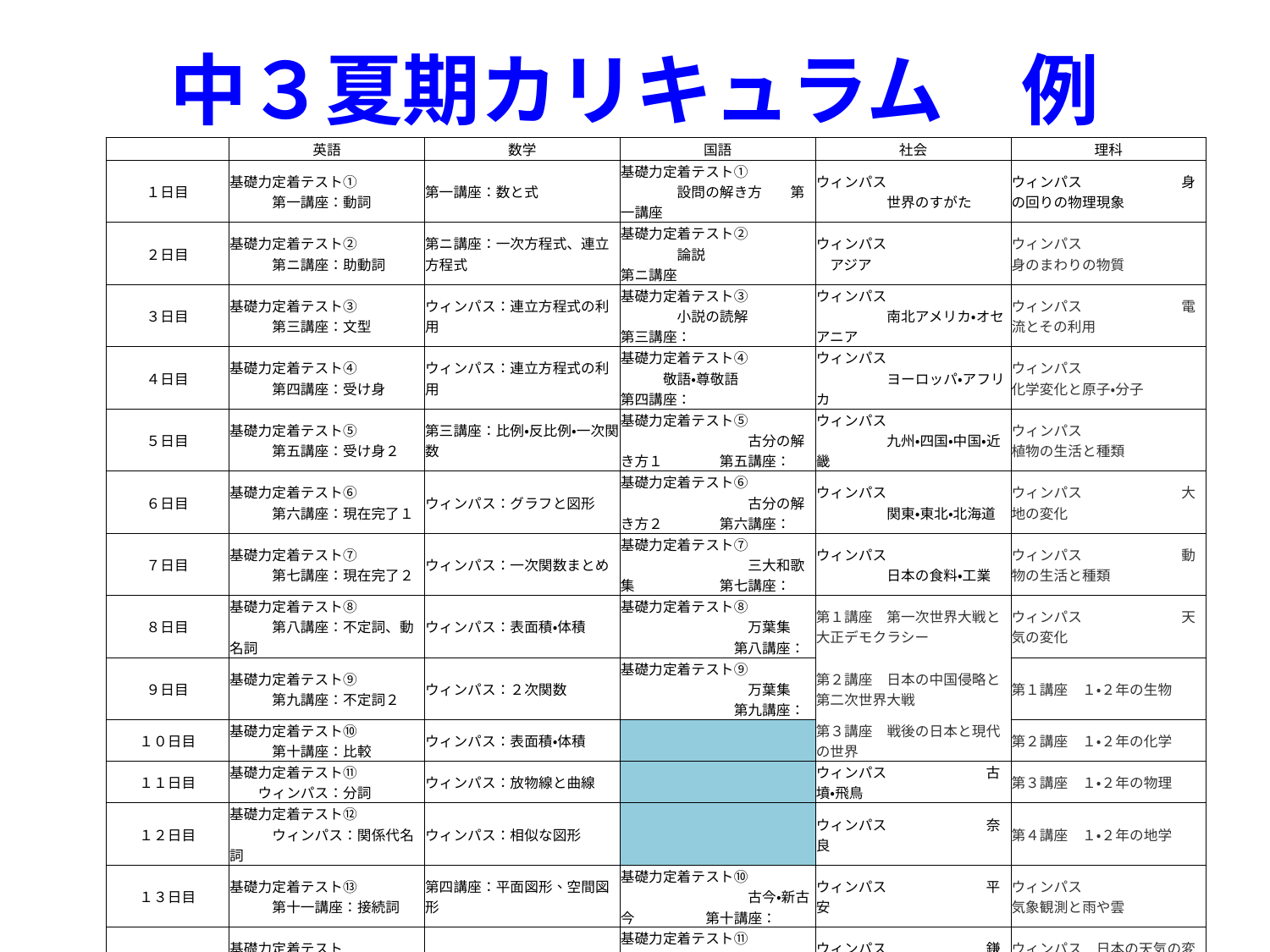

# 中３夏期カリキュラム　例
|  | 英語 | 数学 | 国語 | 社会 | 理科 |
| --- | --- | --- | --- | --- | --- |
| １日目 | 基礎力定着テスト①　　　　　　　第一講座：動詞 | 第一講座：数と式 | 基礎力定着テスト①　　　　　　　　設問の解き方　　第一講座 | ウィンパス　　　　　　　　　　　　　世界のすがた | ウィンパス　　　　　　　身の回りの物理現象 |
| ２日目 | 基礎力定着テスト②　　　　　　　第ニ講座：助動詞 | 第ニ講座：一次方程式、連立方程式 | 基礎力定着テスト②　　　　　　　　論説　　　　　　　第ニ講座 | ウィンパス　　　　　　　　　アジア | ウィンパス　　　　　　　　身のまわりの物質 |
| ３日目 | 基礎力定着テスト③　　　　　　　第三講座：文型 | ウィンパス：連立方程式の利用 | 基礎力定着テスト③　　　　　　　　小説の読解　　　　第三講座： | ウィンパス　　　　　　　　　　　　　南北アメリカ・オセアニア | ウィンパス　　　　　　　電流とその利用 |
| ４日目 | 基礎力定着テスト④　　　　　　　第四講座：受け身 | ウィンパス：連立方程式の利用 | 基礎力定着テスト④　　　　　　　敬語・尊敬語　　　　　第四講座： | ウィンパス　　　　　　　　　　　　　ヨーロッパ・アフリカ | ウィンパス　　　　　　　　化学変化と原子・分子 |
| ５日目 | 基礎力定着テスト⑤　　　　　　　第五講座：受け身２ | 第三講座：比例・反比例・一次関数 | 基礎力定着テスト⑤　　　　　　　　　　　　　古分の解き方１　　　　第五講座： | ウィンパス　　　　　　　　　　　　　九州・四国・中国・近畿 | ウィンパス　　　　　　　　植物の生活と種類 |
| ６日目 | 基礎力定着テスト⑥　　　　　　　第六講座：現在完了１ | ウィンパス：グラフと図形 | 基礎力定着テスト⑥　　　　　　　　　　　　　古分の解き方２　　　　第六講座： | ウィンパス　　　　　　　　　　　　　関東・東北・北海道 | ウィンパス　　　　　　　大地の変化 |
| ７日目 | 基礎力定着テスト⑦　　　　　　　第七講座：現在完了２ | ウィンパス：一次関数まとめ | 基礎力定着テスト⑦　　　　　　　　　　　　　三大和歌集　　　　　　第七講座： | ウィンパス　　　　　　　　　　　　　日本の食料・工業 | ウィンパス　　　　　　　動物の生活と種類 |
| ８日目 | 基礎力定着テスト⑧　　　　　　　第八講座：不定詞、動名詞 | ウィンパス：表面積・体積 | 基礎力定着テスト⑧　　　　　　　　　　　　　万葉集　　　　　　　　　第八講座： | 第１講座　第一次世界大戦と大正デモクラシー | ウィンパス　　　　　　　天気の変化 |
| ９日目 | 基礎力定着テスト⑨　　　　　　　第九講座：不定詞２ | ウィンパス：２次関数 | 基礎力定着テスト⑨　　　　　　　　　　　　　万葉集　　　　　　　　　第九講座： | 第２講座　日本の中国侵略と第二次世界大戦 | 第１講座　１・２年の生物 |
| １０日目 | 基礎力定着テスト⑩　　　　　　　第十講座：比較 | ウィンパス：表面積・体積 |  | 第３講座　戦後の日本と現代の世界 | 第２講座　１・２年の化学 |
| １１日目 | 基礎力定着テスト⑪　　　　　　ウィンパス：分詞 | ウィンパス：放物線と曲線 |  | ウィンパス　　　　　　　古墳・飛鳥 | 第３講座　１・２年の物理 |
| １２日目 | 基礎力定着テスト⑫　　　　　　　ウィンパス：関係代名詞 | ウィンパス：相似な図形 |  | ウィンパス　　　　　　　奈良 | 第４講座　１・２年の地学 |
| １３日目 | 基礎力定着テスト⑬　　　　　　　第十一講座：接続詞 | 第四講座：平面図形、空間図形 | 基礎力定着テスト⑩　　　　　　　　　　　　　古今・新古今　　　　　第十講座： | ウィンパス　　　　　　　平安 | ウィンパス　　　　　　　　気象観測と雨や雲 |
| １４日目 | 基礎力定着テスト　　　　　　　　長文・会話問題 | 第五講座：平行と合同 | 基礎力定着テスト⑪　　　　　　　　　　　　　漢文　　　　　　　　問題演習： | ウィンパス　　　　　　　鎌倉 | ウィンパス　日本の天気の変化 |
| １５日目 | 基礎力定着テスト　　　　　　　　　特訓テキスト | 特訓テキスト | 基礎力定着テスト⑫　　　　　　　　　　　　　　　　　　　　　　　問題演習： | ウィンパス　　　　　　　　　室町 | ウィンパス　　　　　　　静電気と電流 |
| １６日目 | 基礎力定着テスト　　　　　　　　特訓テキスト | 特訓テキスト | 基礎力定着テスト⑬　　　　　　　　　　　　　　　　　　　　　　問題演習： | ウィンパス　　　　　　　　　安土桃山 | ウィンパス　酸化と還元・化学変化とエネルギー |
| １７日目 | 基礎力定着テスト　　　　　　　　特訓テキスト | 特訓テキスト | 基礎力定着テスト⑭　　　　　　　　　　　　　　　　　　　　　問題演習： | ウィンパス　　　　　　　　　江戸時代（前期） | ウィンパス　　化学変化と物質の質量 |
| １８日目 | 基礎力定着テスト　　　　　　　　特訓テキスト | 特訓テキスト | 基礎力定着テスト⑮　　　　　　　　　　　　　　　　　　　　問題演習： | ウィンパス　　　　　　　　　江戸時代（幸樹） | ウィンパス　　　　　　　火山と火成岩 |
|  | 基礎力定着テスト　　　　　　　　夏期テキスト　　　　　　　ウィンパス　　　　　　　　　特訓テキスト | 基礎力定着テスト　　　　夏期テキスト　　　　　　　ウィンパス　　　　　　　　　特訓テキスト | 基礎力定着テスト　　　　夏期テキスト　　　　　　　平常テキスト | 夏期テキスト　　　　　　　　　　　ウィンパス | 夏期テキスト　　　　　　　　　　　ウィンパス |